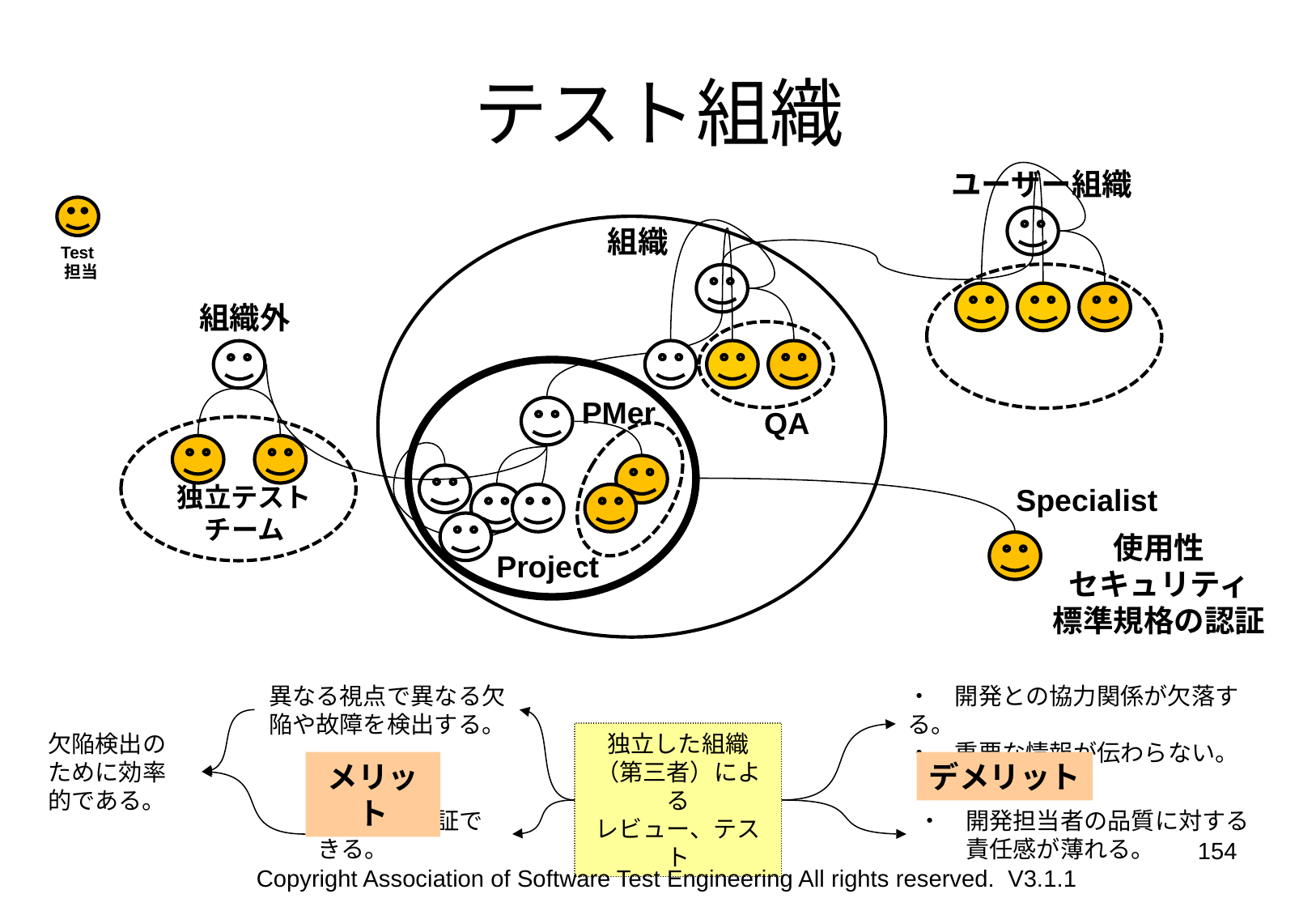

# テスト組織
ユーザー組織

組織
Test
 担当

組織外

PMer

QA

独立テストチーム
Specialist

使用性
セキュリティ
標準規格の認証

Project
異なる視点で異なる欠陥や故障を検出する。
・　開発との協力関係が欠落する。
・　重要な情報が伝わらない。
欠陥検出のために効率的である。
独立した組織
（第三者）による
レビュー、テスト
メリット
デメリット
設計中に検証できる。
・　開発担当者の品質に対する
　　責任感が薄れる。
154
Copyright Association of Software Test Engineering All rights reserved.  V3.1.1